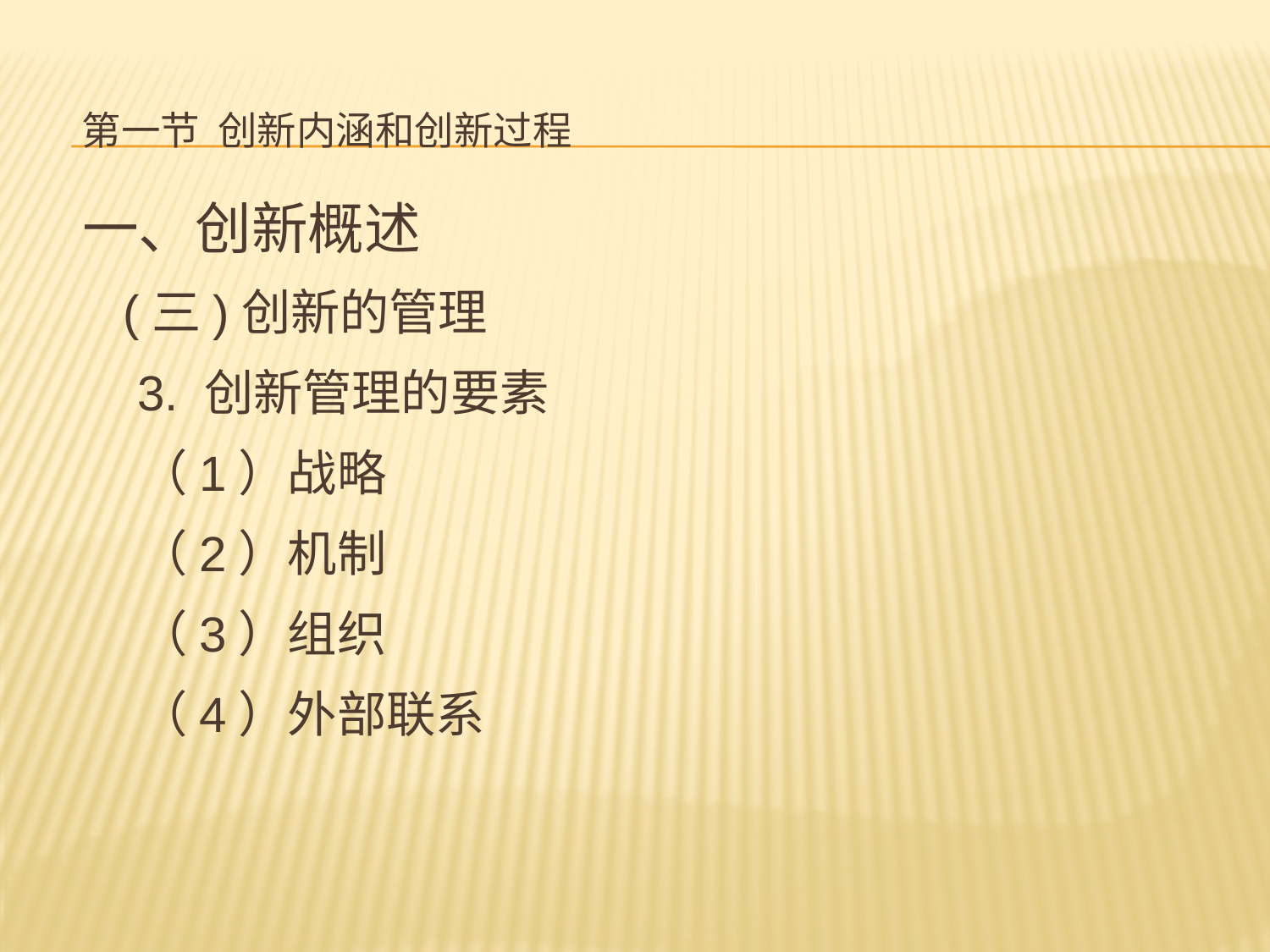

# 第一节  创新内涵和创新过程
一、创新概述
   (三)创新的管理
    3. 创新管理的要素
    （1）战略
    （2）机制
    （3）组织
    （4）外部联系